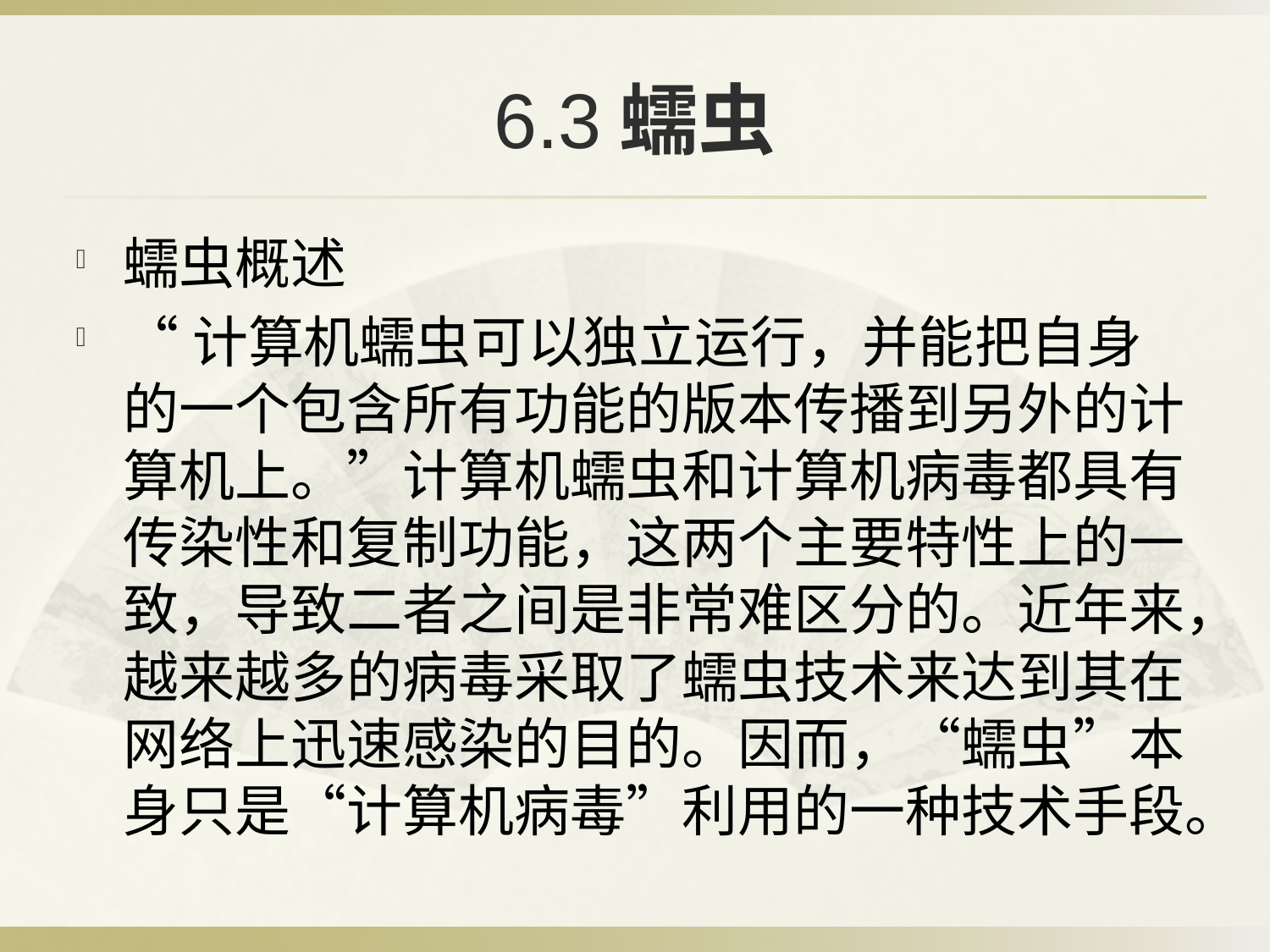

# 6.3蠕虫
蠕虫概述
“计算机蠕虫可以独立运行，并能把自身的一个包含所有功能的版本传播到另外的计算机上。”计算机蠕虫和计算机病毒都具有传染性和复制功能，这两个主要特性上的一致，导致二者之间是非常难区分的。近年来，越来越多的病毒采取了蠕虫技术来达到其在网络上迅速感染的目的。因而，“蠕虫”本身只是“计算机病毒”利用的一种技术手段。